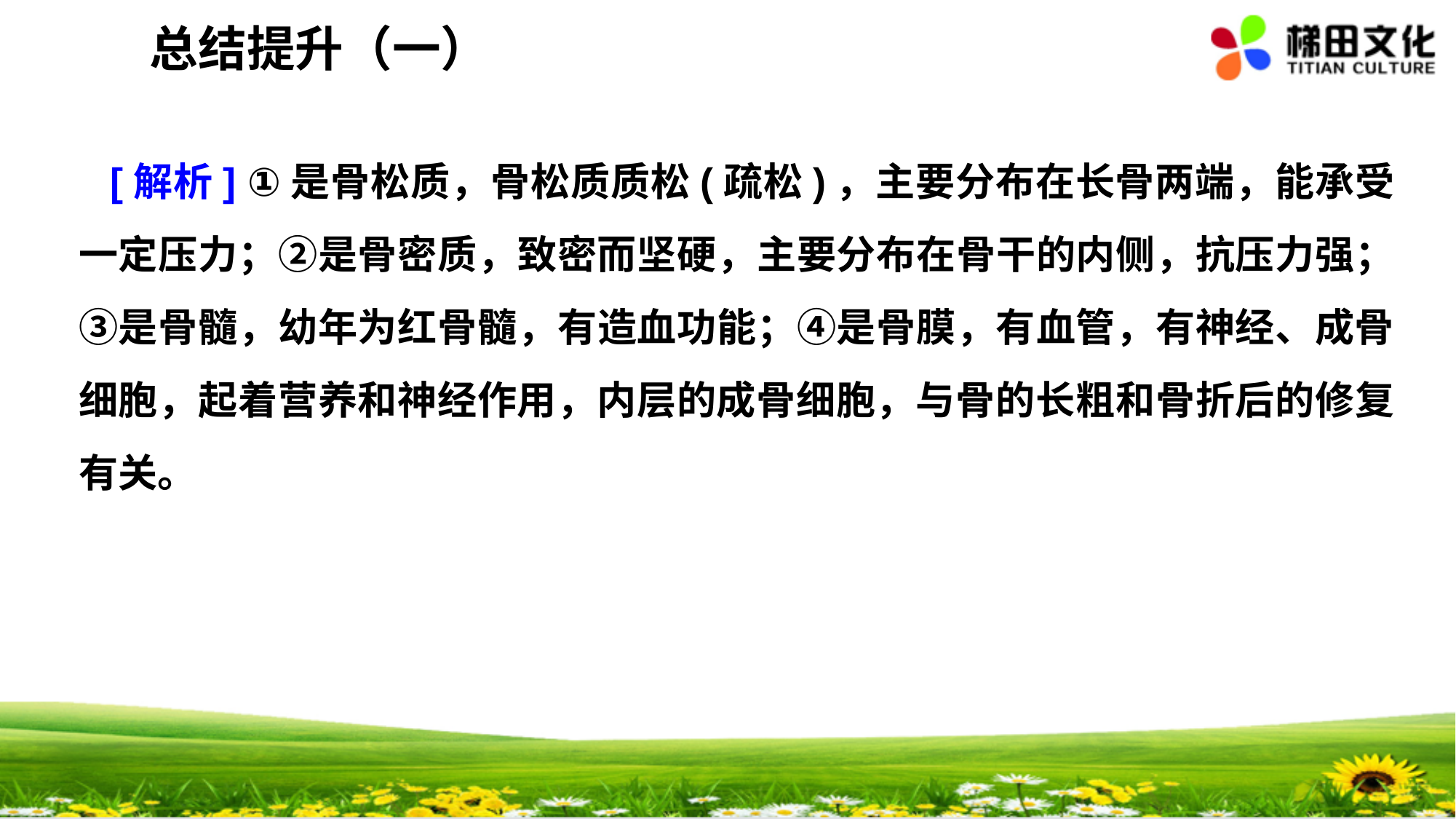

总结提升（一）
[解析] ①是骨松质，骨松质质松(疏松)，主要分布在长骨两端，能承受一定压力；②是骨密质，致密而坚硬，主要分布在骨干的内侧，抗压力强；③是骨髓，幼年为红骨髓，有造血功能；④是骨膜，有血管，有神经、成骨细胞，起着营养和神经作用，内层的成骨细胞，与骨的长粗和骨折后的修复有关。